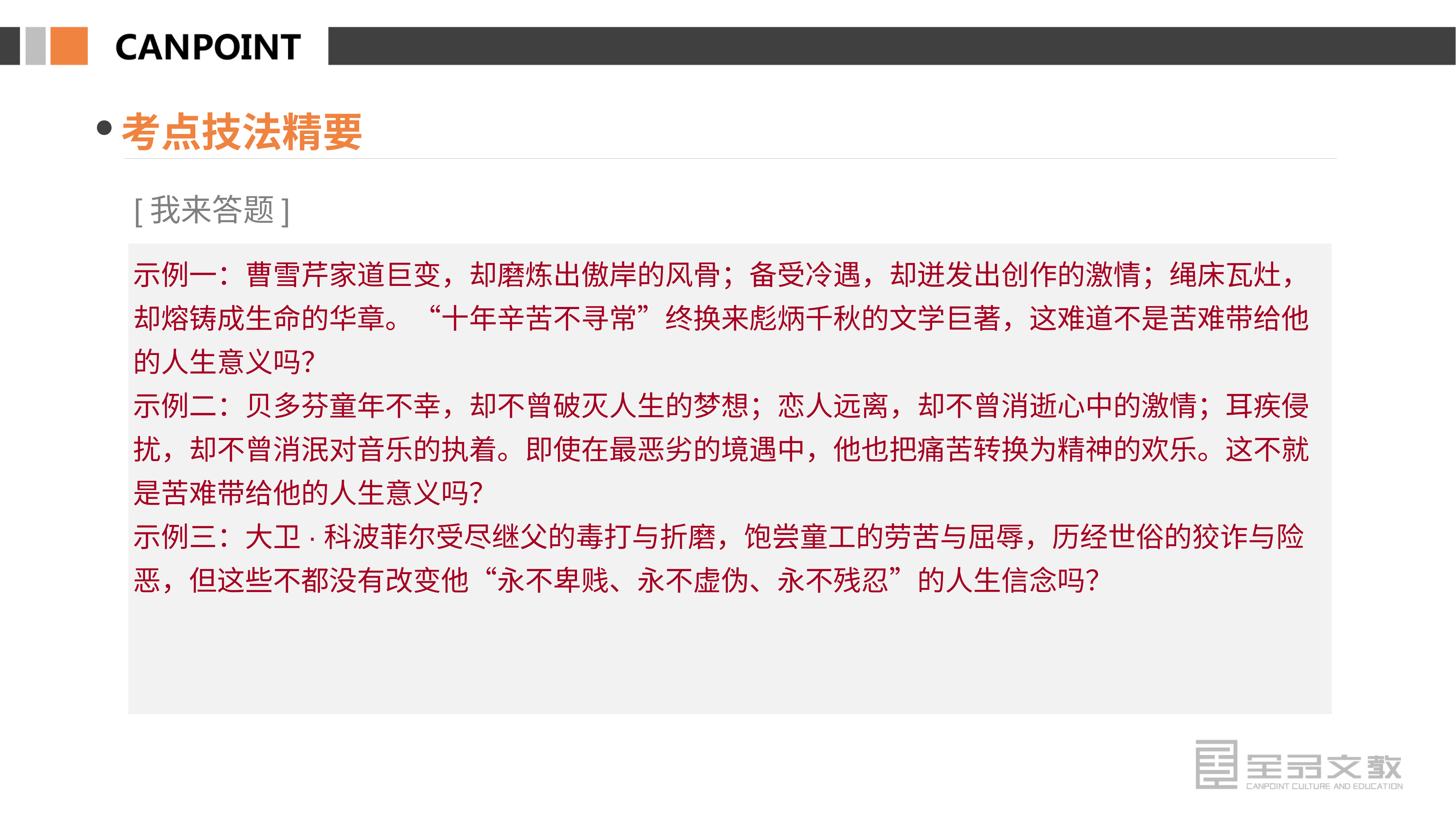

考点技法精要

[我来答题]

示例一：曹雪芹家道巨变，却磨炼出傲岸的风骨；备受冷遇，却迸发出创作的激情；绳床瓦灶，却熔铸成生命的华章。“十年辛苦不寻常”终换来彪炳千秋的文学巨著，这难道不是苦难带给他的人生意义吗？
示例二：贝多芬童年不幸，却不曾破灭人生的梦想；恋人远离，却不曾消逝心中的激情；耳疾侵扰，却不曾消泯对音乐的执着。即使在最恶劣的境遇中，他也把痛苦转换为精神的欢乐。这不就是苦难带给他的人生意义吗？
示例三：大卫·科波菲尔受尽继父的毒打与折磨，饱尝童工的劳苦与屈辱，历经世俗的狡诈与险恶，但这些不都没有改变他“永不卑贱、永不虚伪、永不残忍”的人生信念吗？